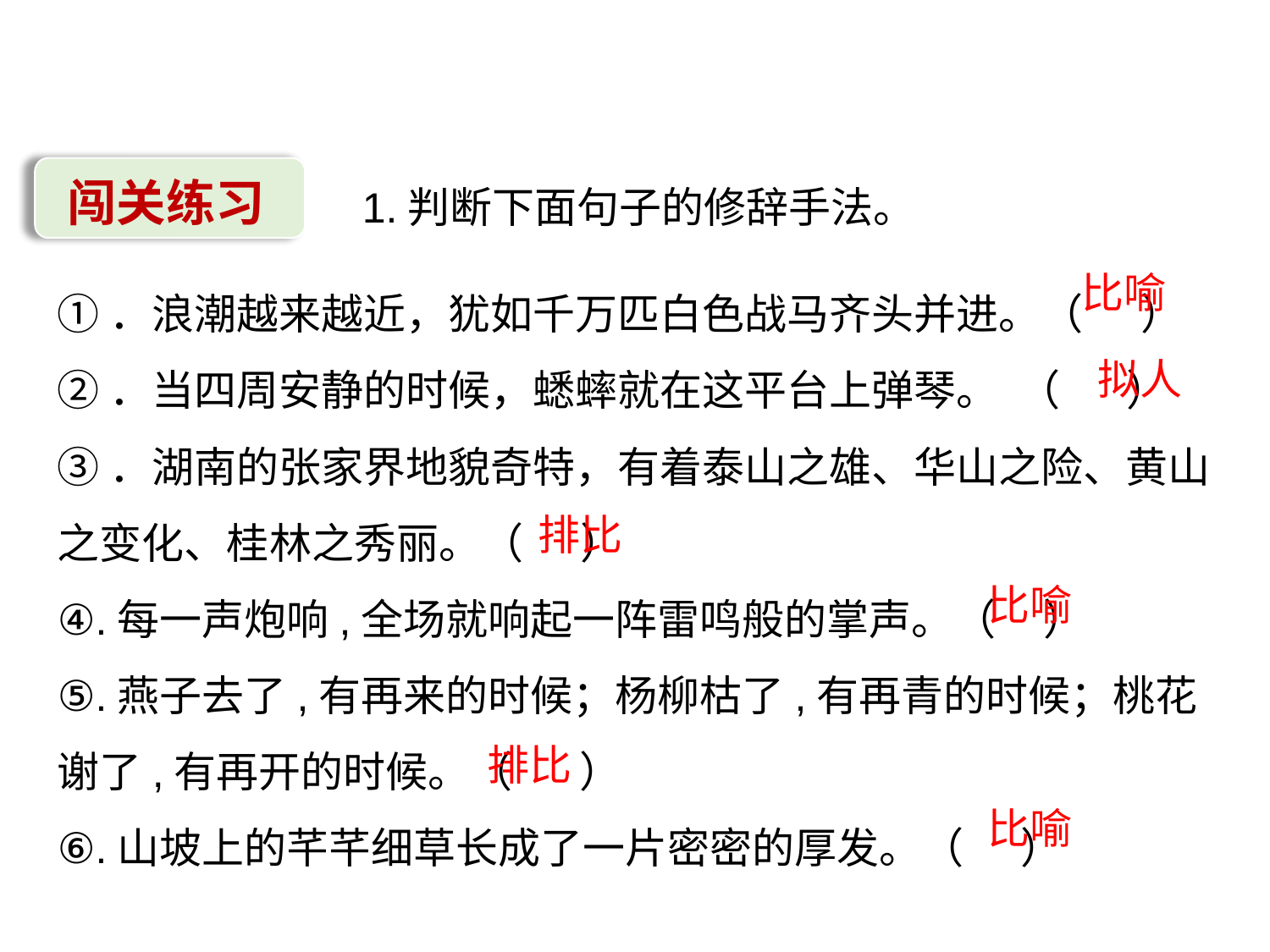

闯关练习
1.判断下面句子的修辞手法。
①．浪潮越来越近，犹如千万匹白色战马齐头并进。（      ）
②．当四周安静的时候，蟋蟀就在这平台上弹琴。  （       ）
③．湖南的张家界地貌奇特，有着泰山之雄、华山之险、黄山之变化、桂林之秀丽。（      ）
④.每一声炮响,全场就响起一阵雷鸣般的掌声。（     ）
⑤.燕子去了,有再来的时候；杨柳枯了,有再青的时候；桃花谢了,有再开的时候。（       ）
⑥.山坡上的芊芊细草长成了一片密密的厚发。（      ）
比喻
拟人
排比
比喻
排比
比喻